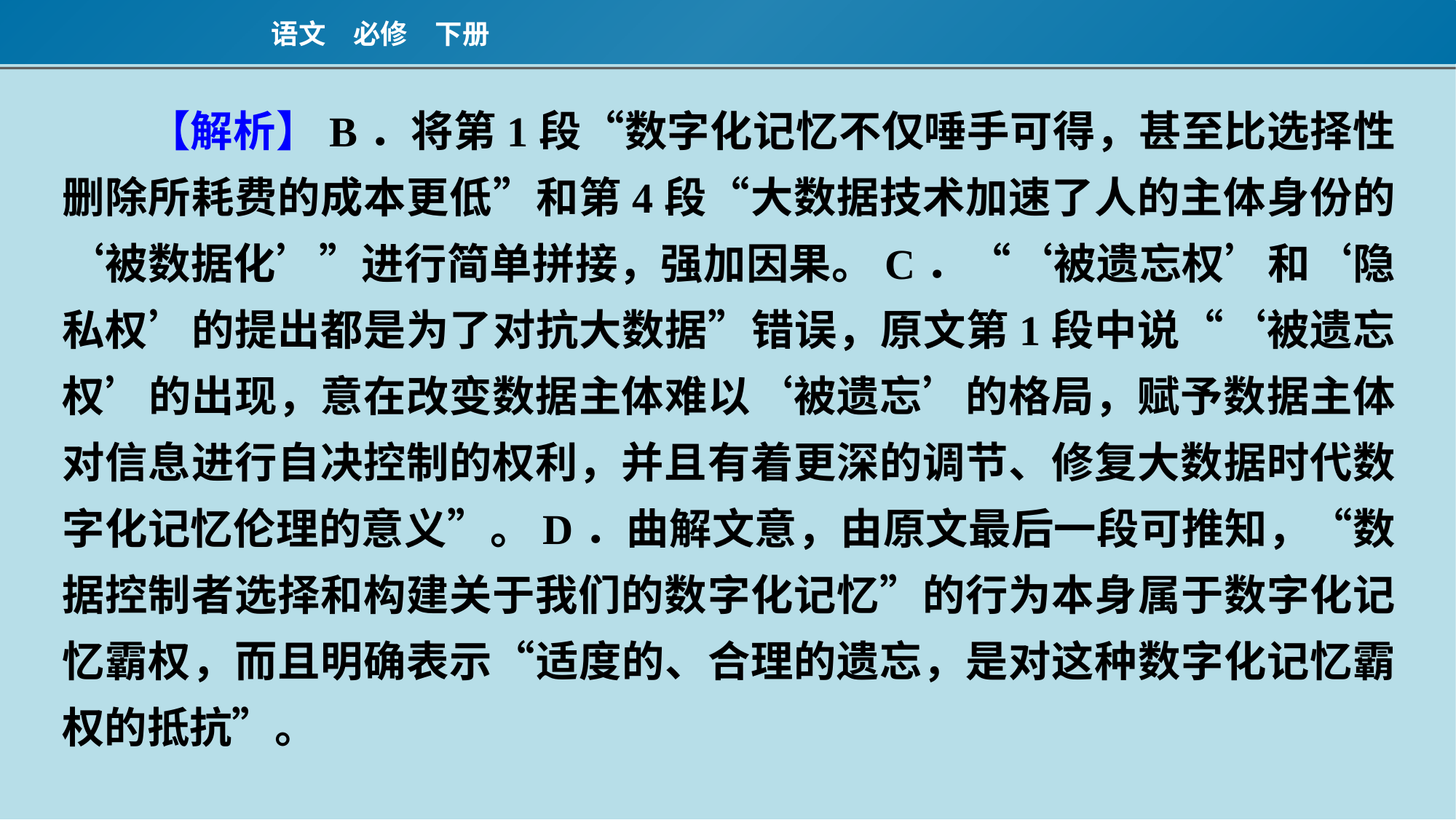

【解析】B．将第1段“数字化记忆不仅唾手可得，甚至比选择性删除所耗费的成本更低”和第4段“大数据技术加速了人的主体身份的‘被数据化’”进行简单拼接，强加因果。C．“‘被遗忘权’和‘隐私权’的提出都是为了对抗大数据”错误，原文第1段中说“‘被遗忘权’的出现，意在改变数据主体难以‘被遗忘’的格局，赋予数据主体对信息进行自决控制的权利，并且有着更深的调节、修复大数据时代数字化记忆伦理的意义”。D．曲解文意，由原文最后一段可推知，“数据控制者选择和构建关于我们的数字化记忆”的行为本身属于数字化记忆霸权，而且明确表示“适度的、合理的遗忘，是对这种数字化记忆霸权的抵抗”。